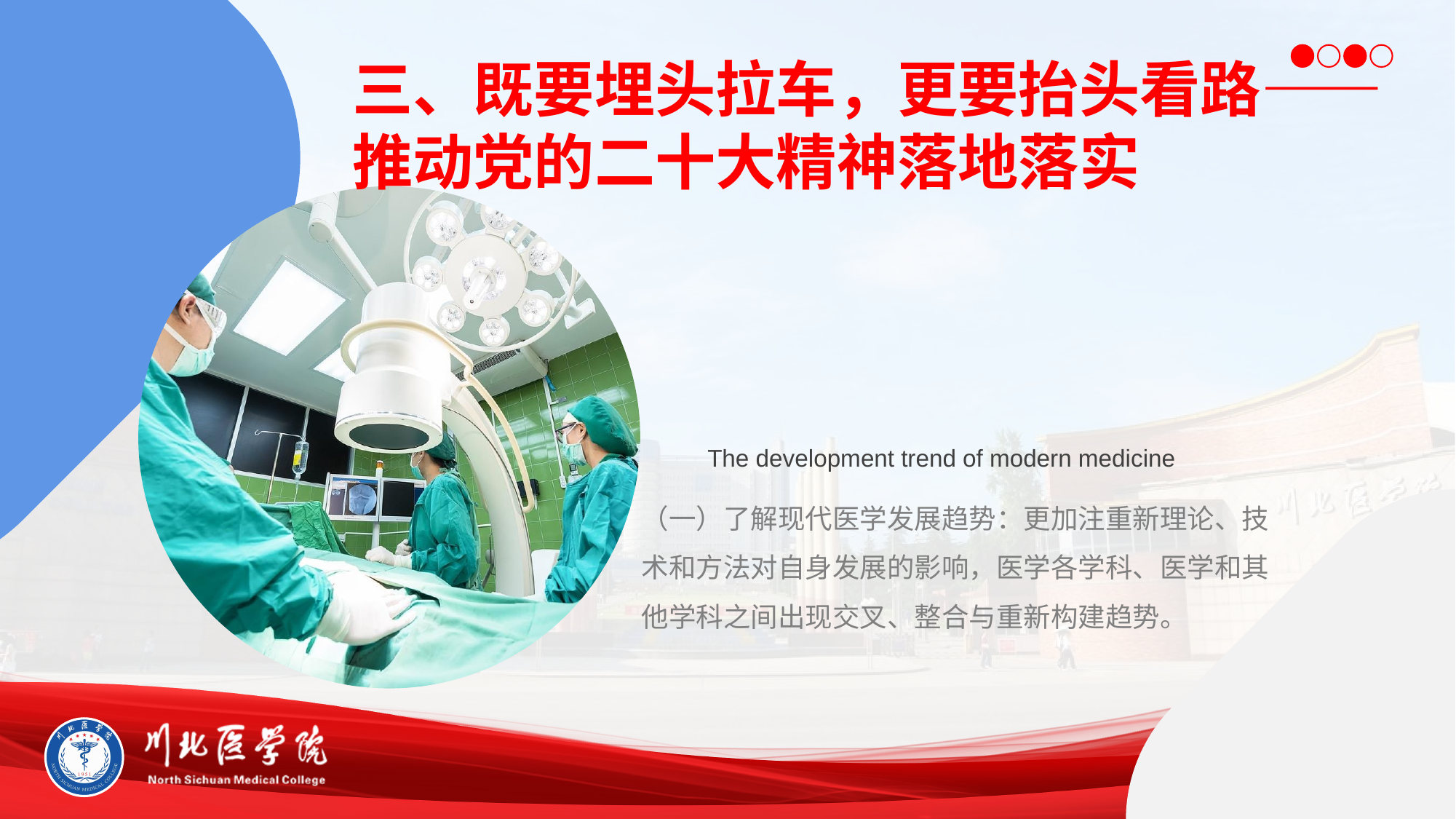

三、既要埋头拉车，更要抬头看路——推动党的二十大精神落地落实

The development trend of modern medicine
（一）了解现代医学发展趋势：更加注重新理论、技术和方法对自身发展的影响，医学各学科、医学和其他学科之间出现交叉、整合与重新构建趋势。